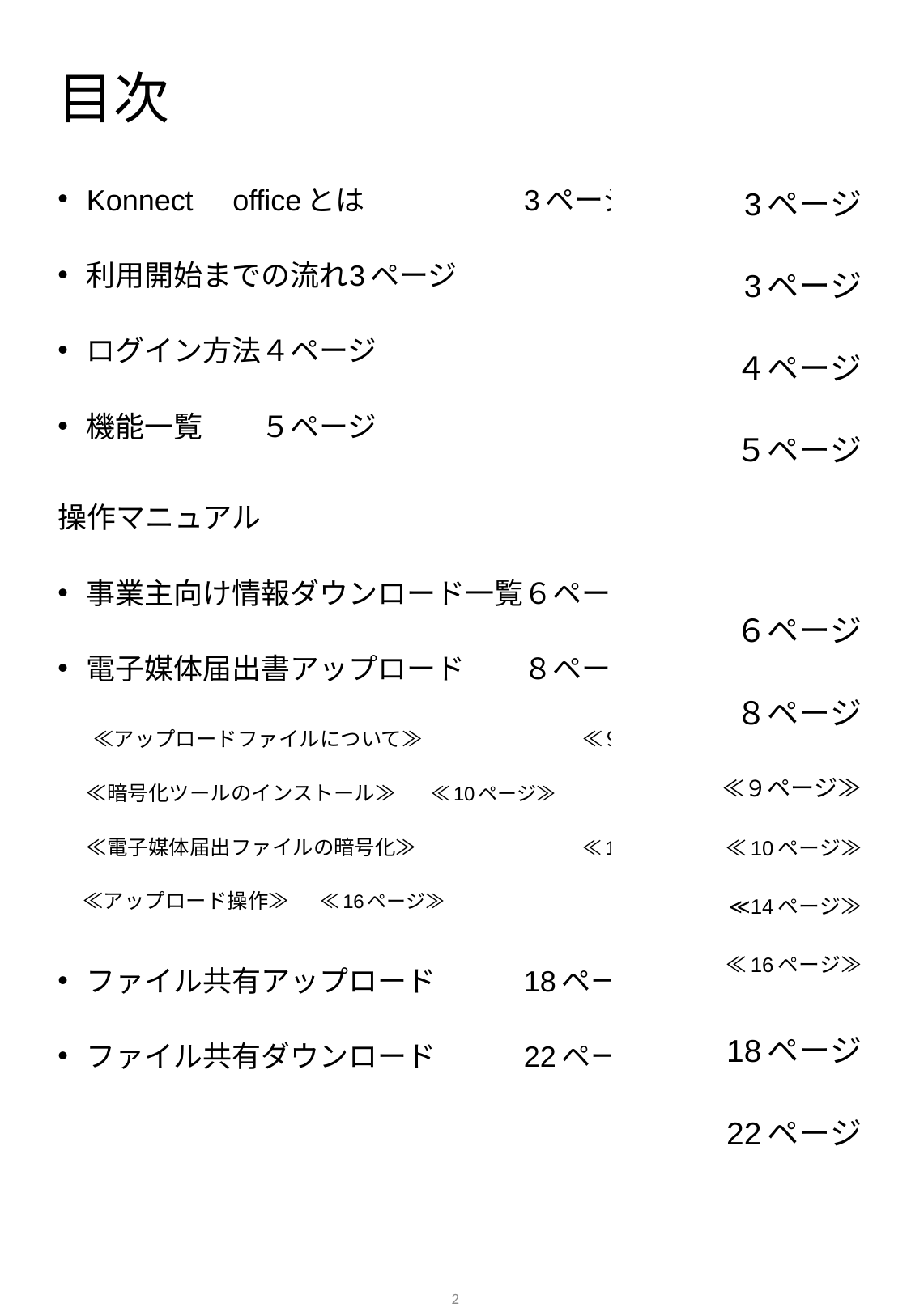

# 目次
3ページ
3ページ
４ページ
５ページ

	６ページ
	８ページ
 　		≪９ページ≫
 　≪10ページ≫
 	≪14ページ≫
　 ≪16ページ≫

	18ページ
	22ページ
Konnect　officeとは						3ページ
利用開始までの流れ							3ページ
ログイン方法										４ページ
機能一覧											５ページ

操作マニュアル
事業主向け情報ダウンロード一覧			６ページ
電子媒体届出書アップロード					８ページ
 　≪アップロードファイルについて≫						≪９ページ≫
 　≪暗号化ツールのインストール≫						     ≪10ページ≫
 　≪電子媒体届出ファイルの暗号化≫						≪14ページ≫
　 ≪アップロード操作≫									≪16ページ≫

ファイル共有アップロード						18ページ
ファイル共有ダウンロード						22ページ
2